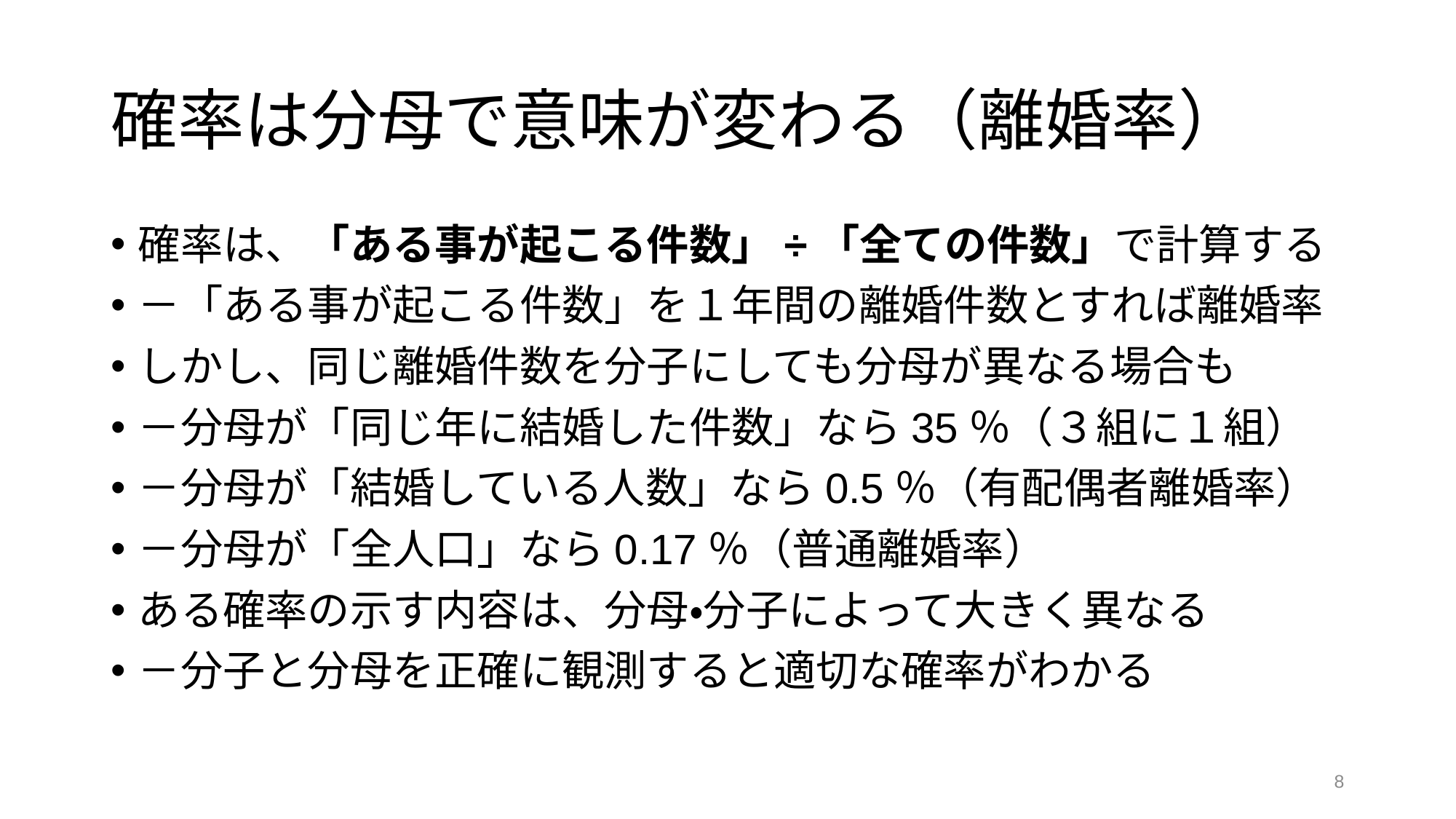

# 確率は分母で意味が変わる（離婚率）
確率は、「ある事が起こる件数」÷「全ての件数」で計算する
－「ある事が起こる件数」を１年間の離婚件数とすれば離婚率
しかし、同じ離婚件数を分子にしても分母が異なる場合も
－分母が「同じ年に結婚した件数」なら35％（３組に１組）
－分母が「結婚している人数」なら0.5％（有配偶者離婚率）
－分母が「全人口」なら0.17％（普通離婚率）
ある確率の示す内容は、分母・分子によって大きく異なる
－分子と分母を正確に観測すると適切な確率がわかる

8